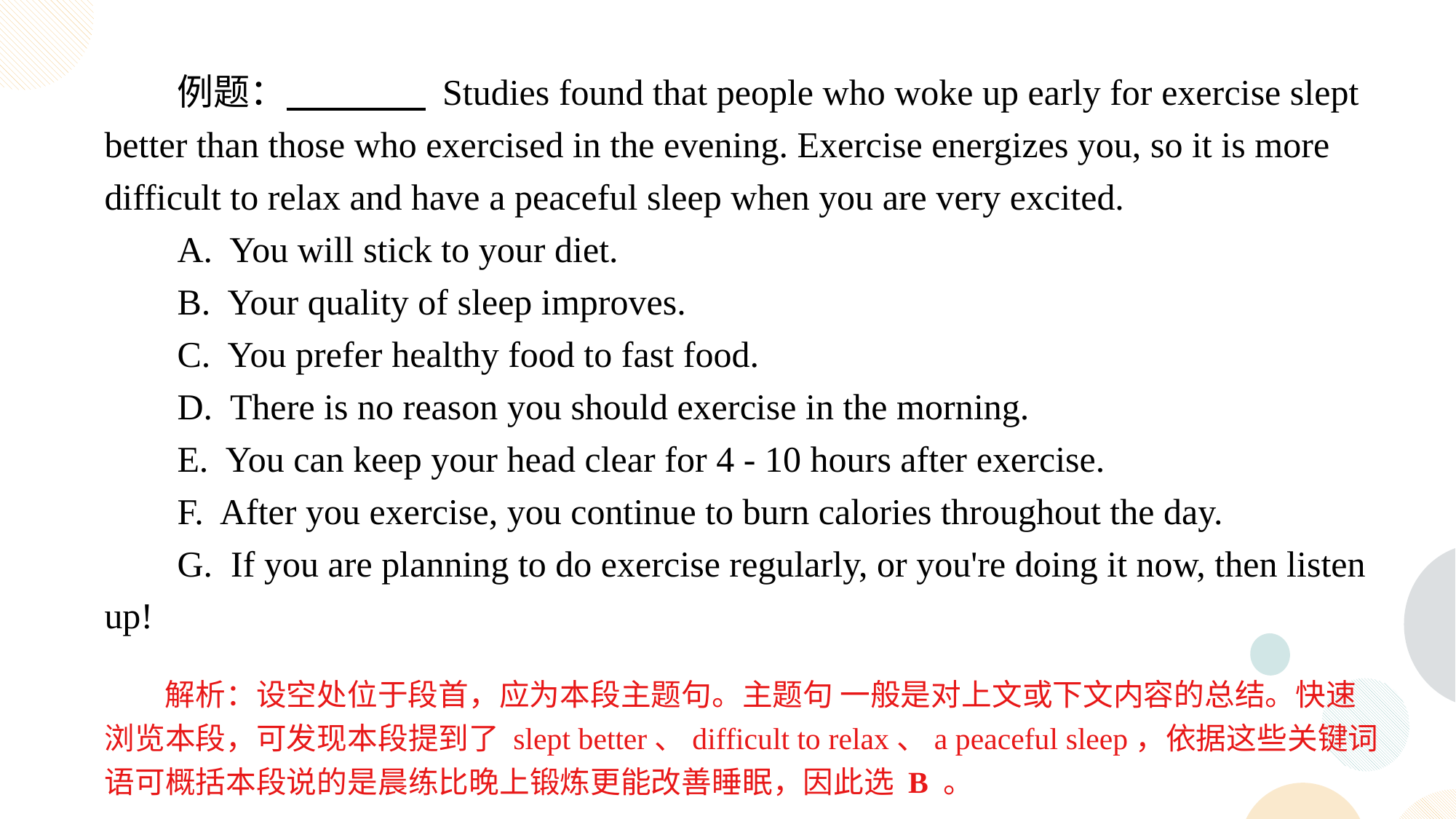

例题：                  Studies found that people who woke up early for exercise slept better than those who exercised in the evening. Exercise energizes you, so it is more difficult to relax and have a peaceful sleep when you are very excited.
A.  You will stick to your diet.
B.  Your quality of sleep improves.
C.  You prefer healthy food to fast food.
D.  There is no reason you should exercise in the morning.
E.  You can keep your head clear for 4 - 10 hours after exercise.
F.  After you exercise, you continue to burn calories throughout the day.
G.  If you are planning to do exercise regularly, or you're doing it now, then listen up!

解析：设空处位于段首，应为本段主题句。主题句 一般是对上文或下文内容的总结。快速浏览本段，可发现本段提到了 slept better、difficult to relax、a peaceful sleep，依据这些关键词语可概括本段说的是晨练比晚上锻炼更能改善睡眠，因此选 B 。